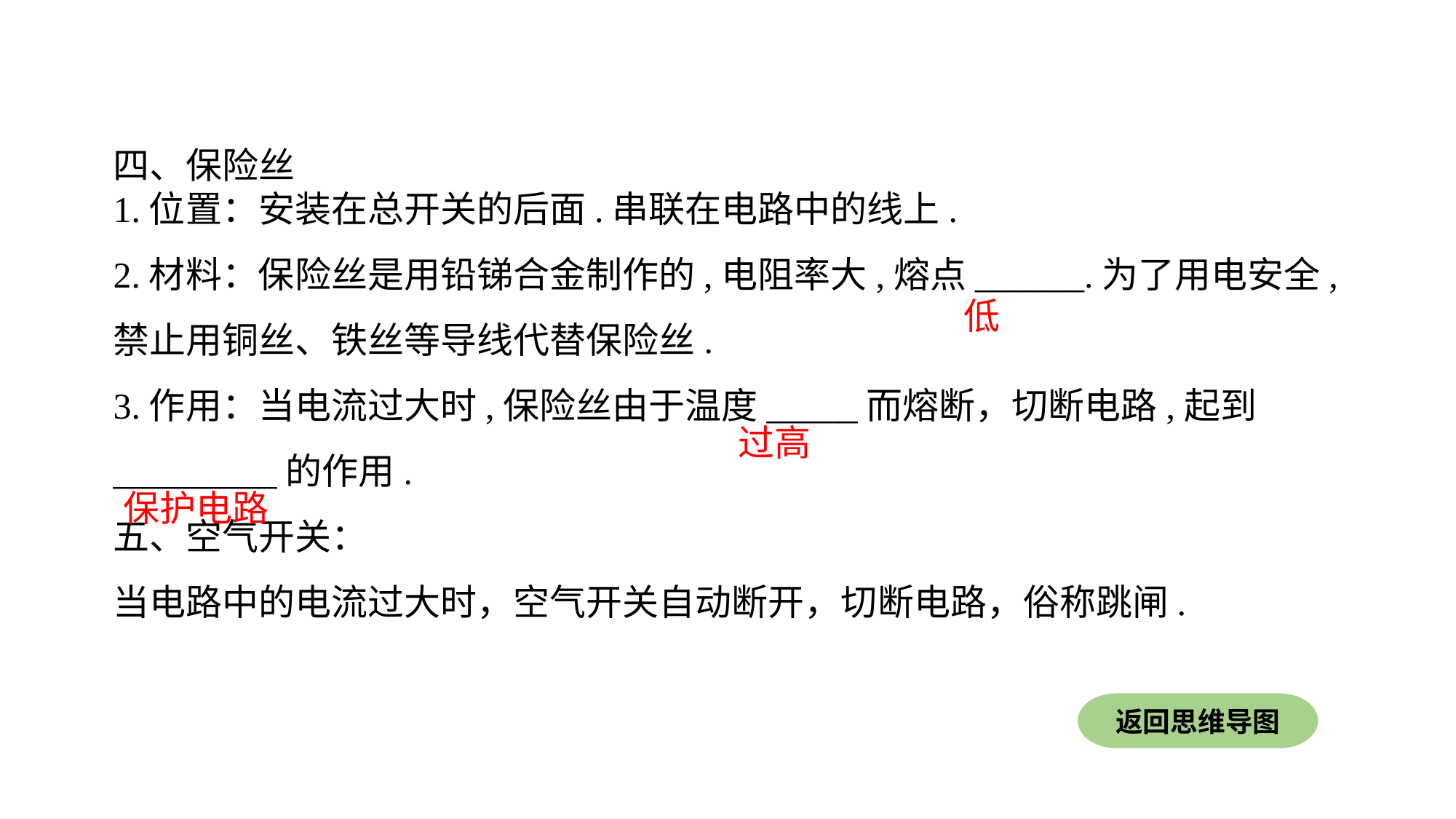

四、保险丝1.位置：安装在总开关的后面.串联在电路中的线上.2.材料：保险丝是用铅锑合金制作的,电阻率大,熔点______.为了用电安全,禁止用铜丝、铁丝等导线代替保险丝.
3.作用：当电流过大时,保险丝由于温度_____而熔断，切断电路,起到_________的作用.
五、空气开关：
当电路中的电流过大时，空气开关自动断开，切断电路，俗称跳闸.
低
过高
保护电路
返回思维导图